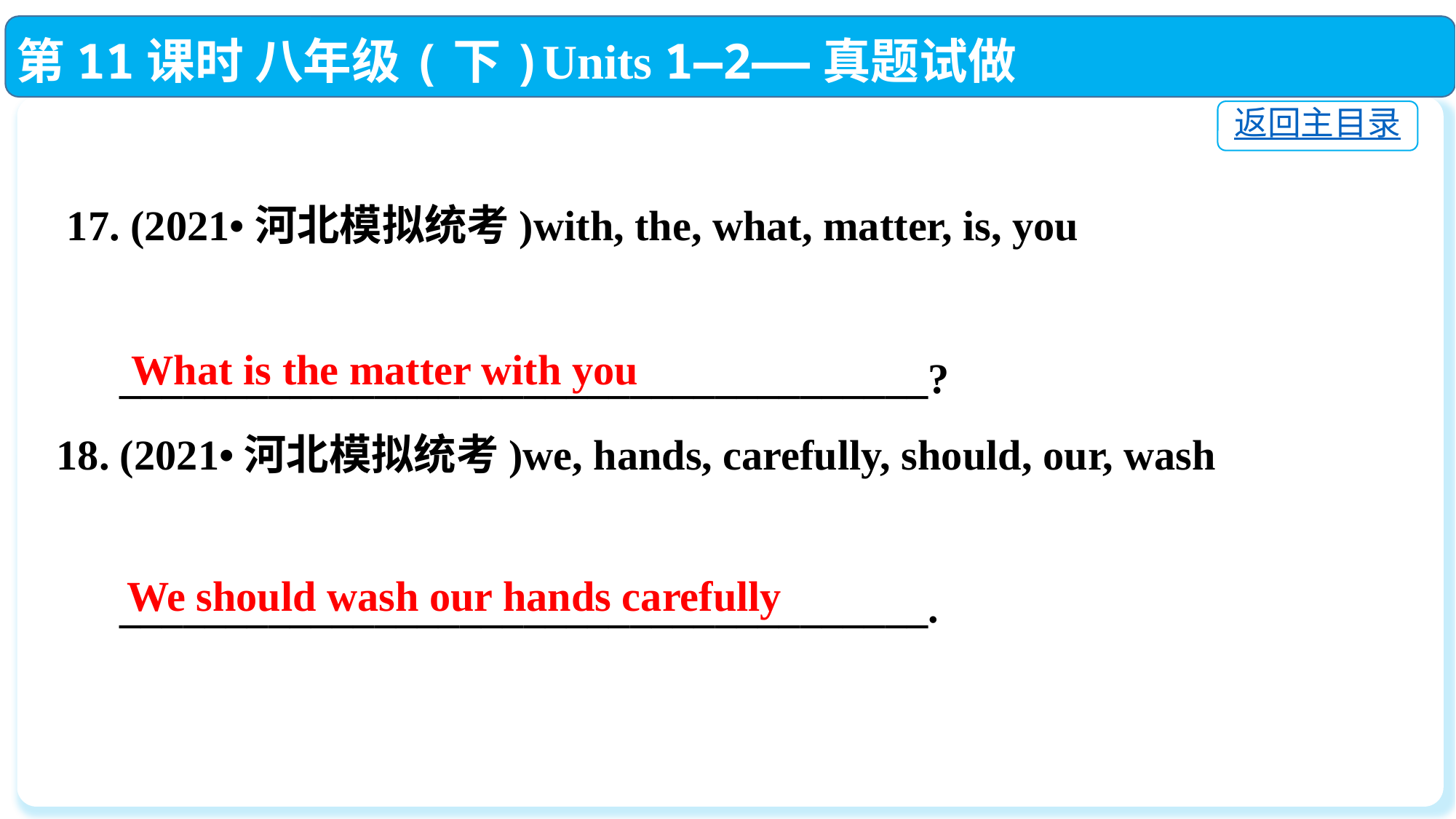

第11课时 八年级(下)Units 1—2——真题试做

返回主目录
 17. (2021•河北模拟统考)with, the, what, matter, is, you

      ______________________________________?
18. (2021•河北模拟统考)we, hands, carefully, should, our, wash

      ______________________________________.

What is the matter with you
 We should wash our hands carefully